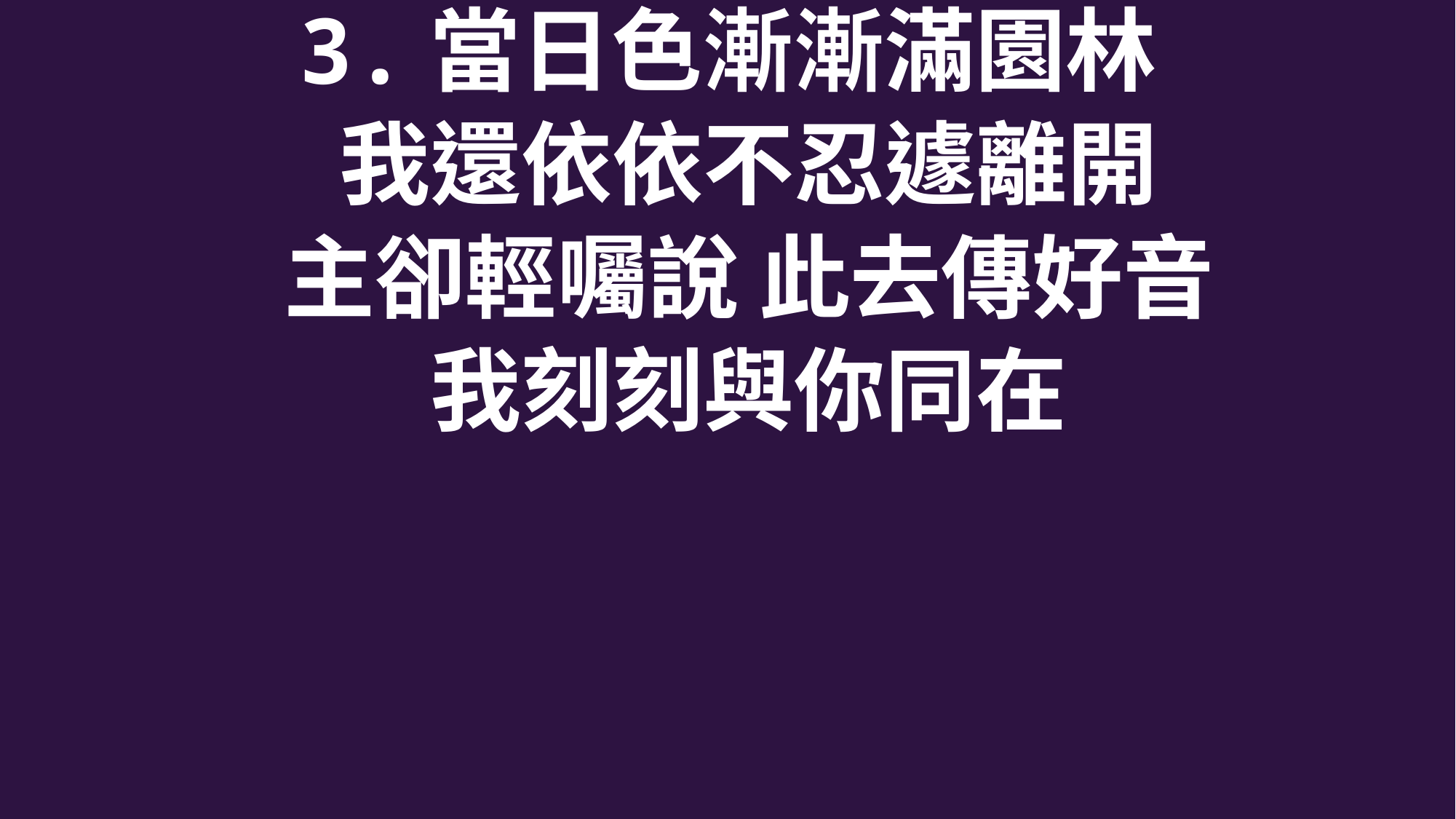

3.當日色漸漸滿園林
 我還依依不忍遽離開
 主卻輕囑說 此去傳好音
 我刻刻與你同在